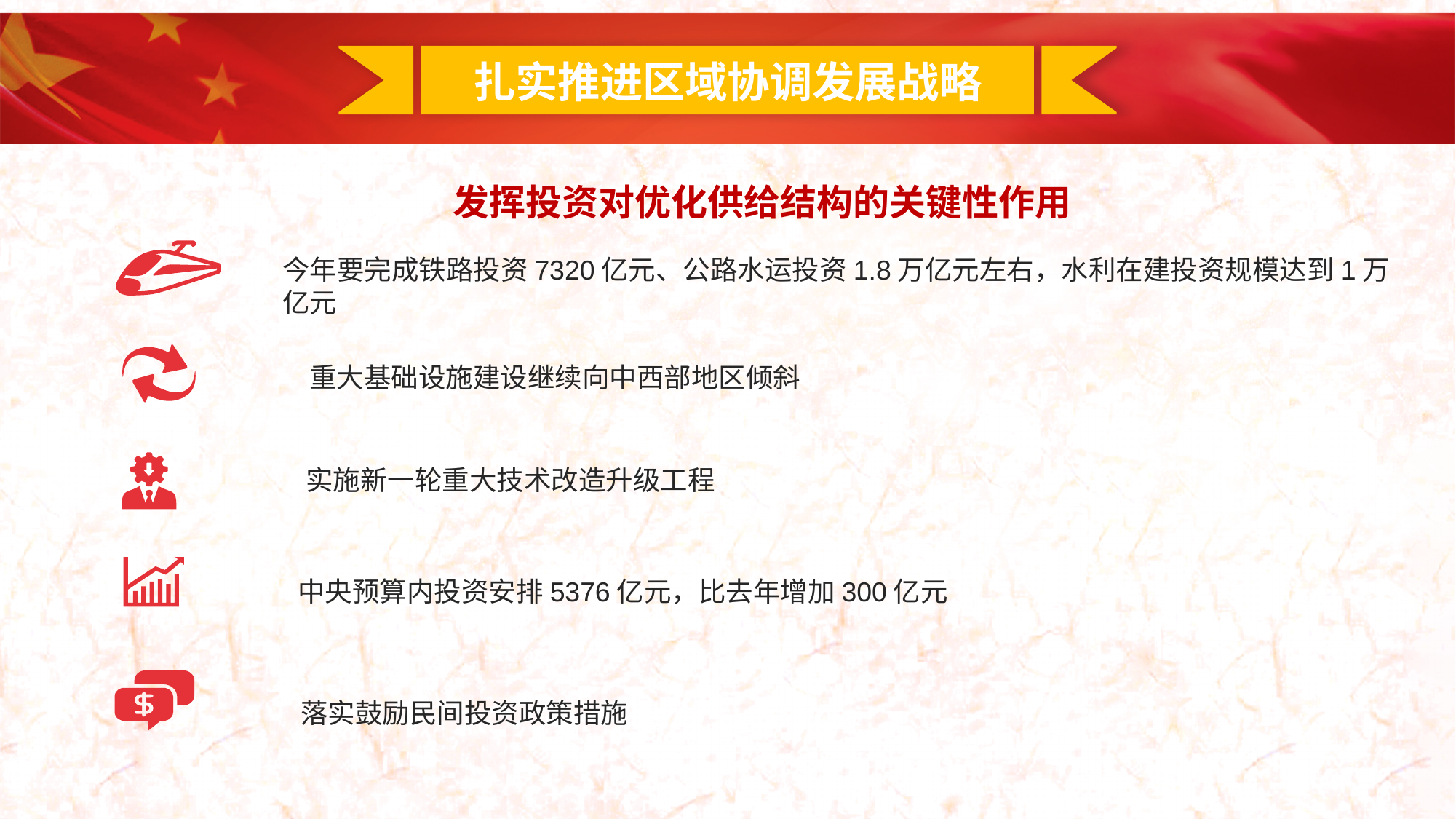

扎实推进区域协调发展战略
发挥投资对优化供给结构的关键性作用

今年要完成铁路投资7320亿元、公路水运投资1.8万亿元左右，水利在建投资规模达到1万亿元

重大基础设施建设继续向中西部地区倾斜

实施新一轮重大技术改造升级工程
中央预算内投资安排5376亿元，比去年增加300亿元

落实鼓励民间投资政策措施